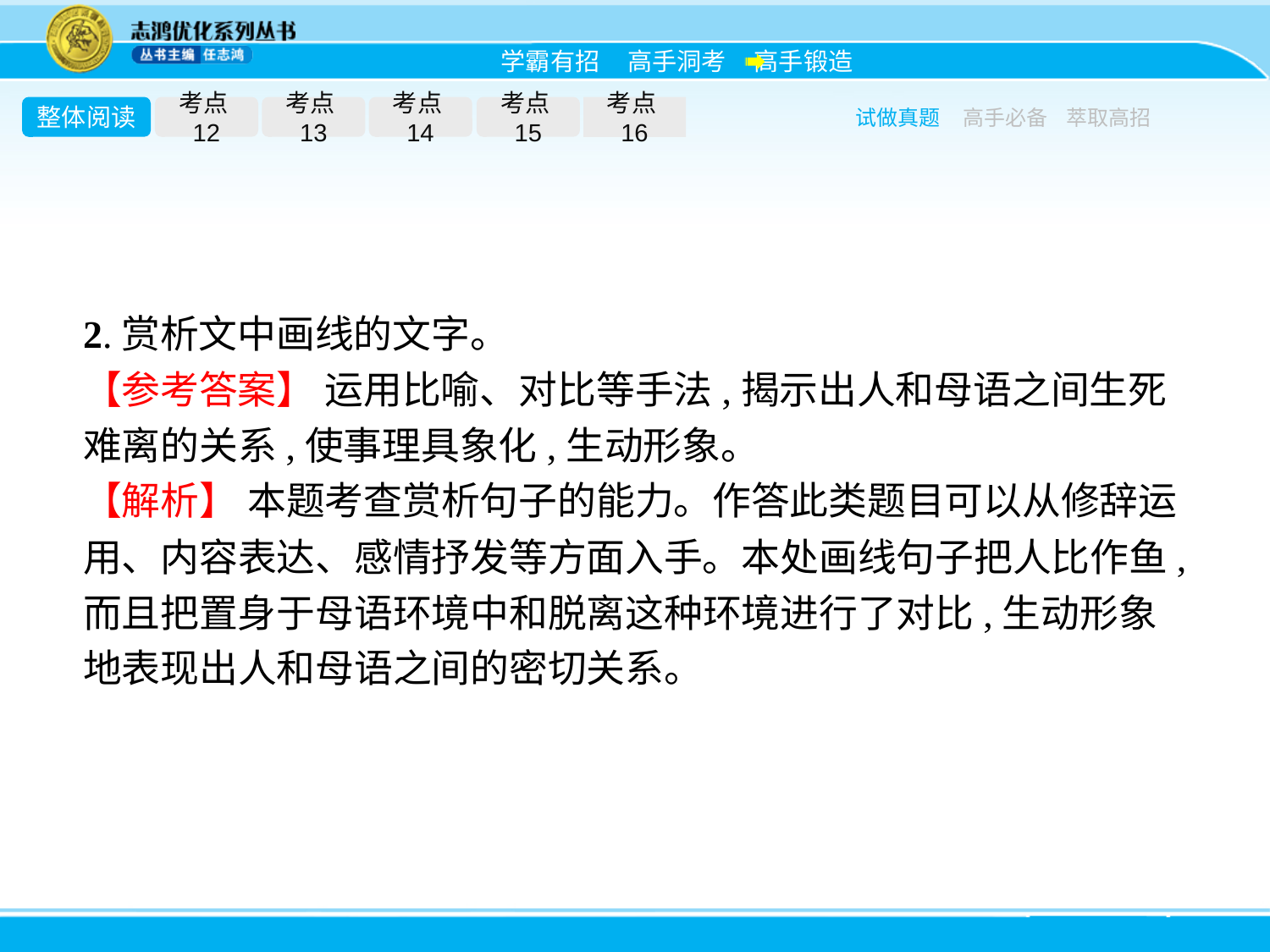

整体阅读
考点12
考点13
考点14
考点15
考点16
试做真题
高手必备
萃取高招
2.赏析文中画线的文字。
【参考答案】 运用比喻、对比等手法,揭示出人和母语之间生死难离的关系,使事理具象化,生动形象。
【解析】 本题考查赏析句子的能力。作答此类题目可以从修辞运用、内容表达、感情抒发等方面入手。本处画线句子把人比作鱼,而且把置身于母语环境中和脱离这种环境进行了对比,生动形象地表现出人和母语之间的密切关系。